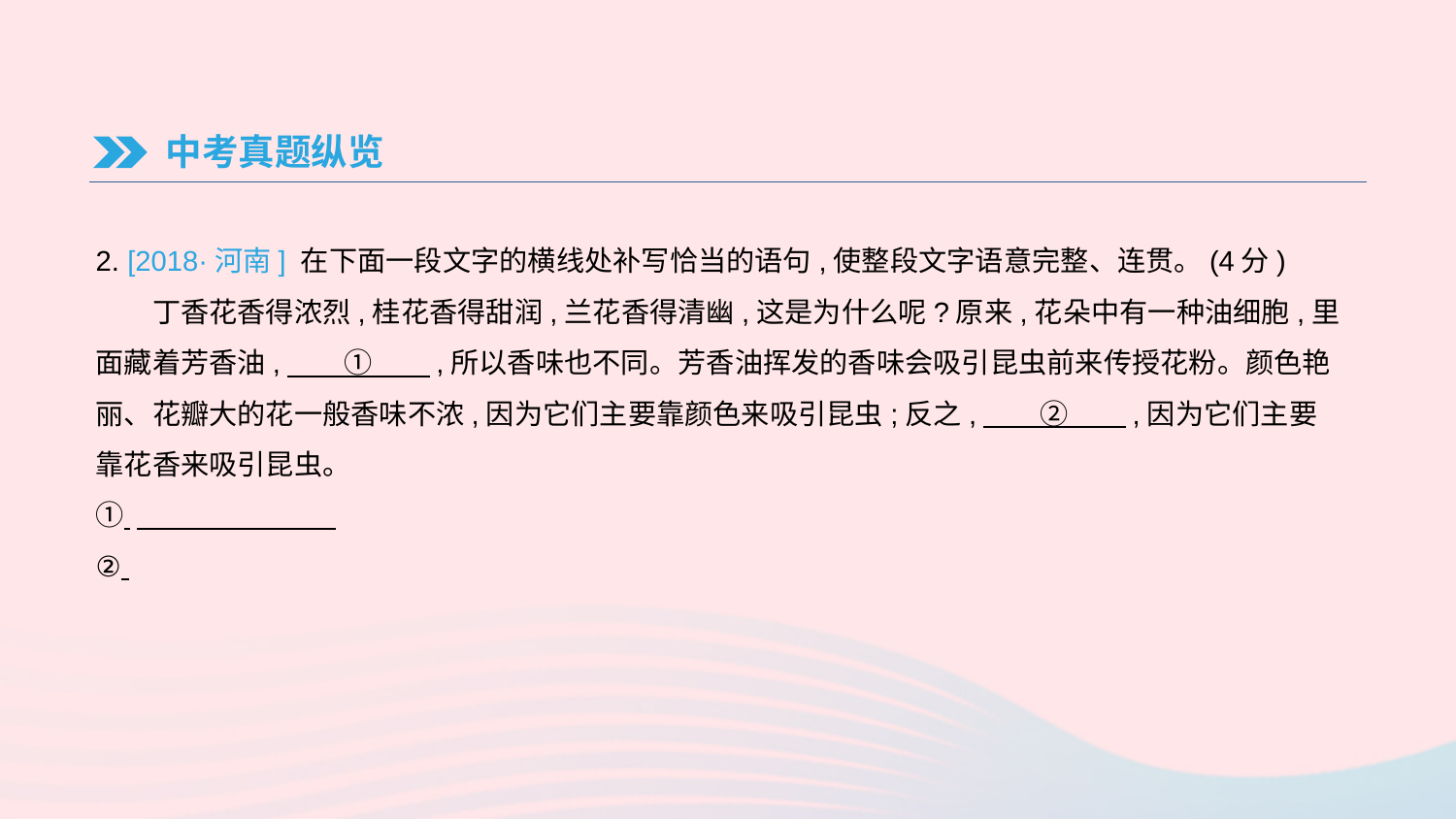

中考真题纵览

2. [2018·河南] 在下面一段文字的横线处补写恰当的语句,使整段文字语意完整、连贯。(4分)
　　丁香花香得浓烈,桂花香得甜润,兰花香得清幽,这是为什么呢?原来,花朵中有一种油细胞,里面藏着芳香油,　　①　　,所以香味也不同。芳香油挥发的香味会吸引昆虫前来传授花粉。颜色艳丽、花瓣大的花一般香味不浓,因为它们主要靠颜色来吸引昆虫;反之,　　②　　,因为它们主要靠花香来吸引昆虫。
①
②